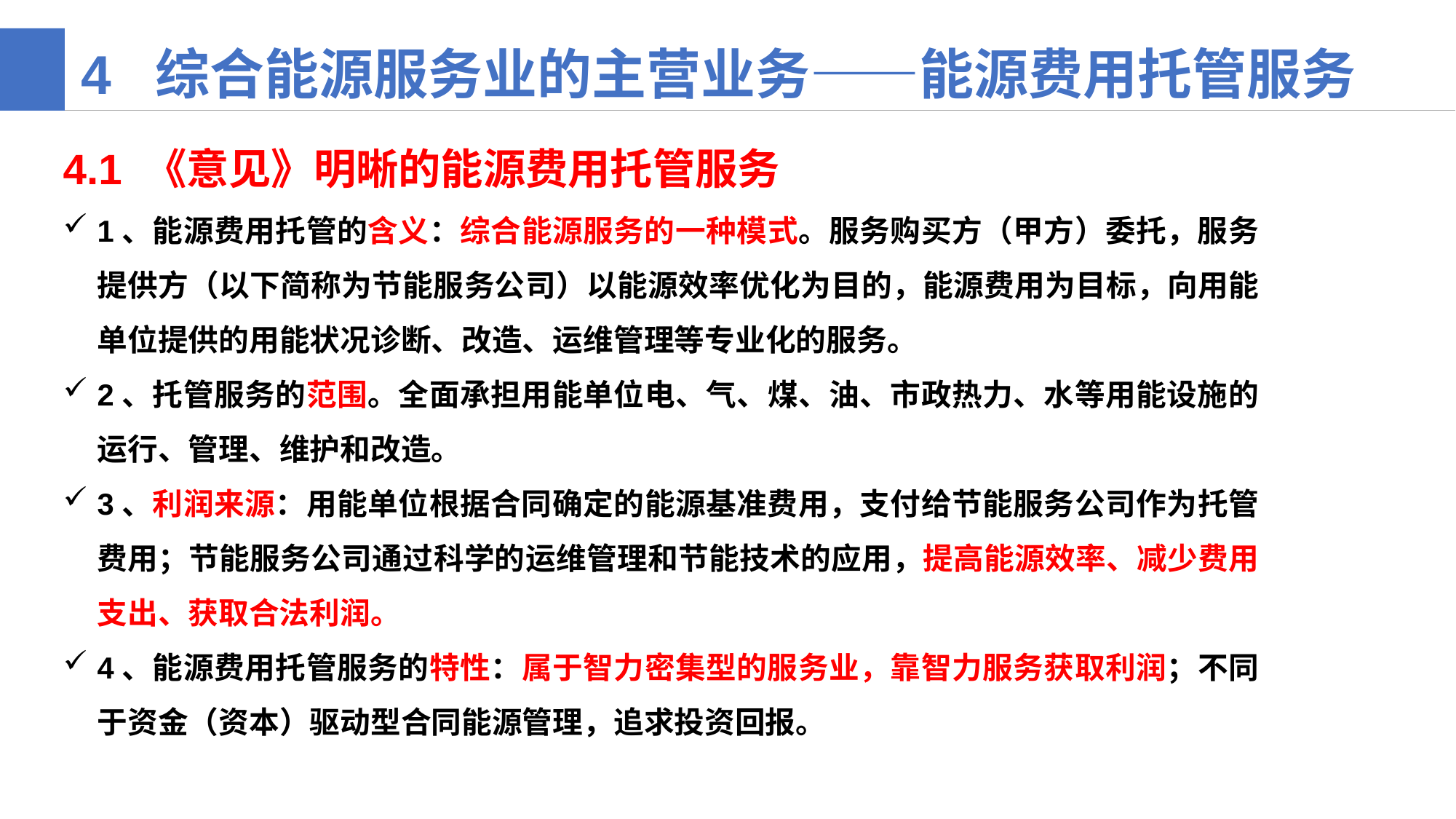

4  综合能源服务业的主营业务——能源费用托管服务
4.1 《意见》明晰的能源费用托管服务
1、能源费用托管的含义：综合能源服务的一种模式。服务购买方（甲方）委托，服务提供方（以下简称为节能服务公司）以能源效率优化为目的，能源费用为目标，向用能单位提供的用能状况诊断、改造、运维管理等专业化的服务。
2、托管服务的范围。全面承担用能单位电、气、煤、油、市政热力、水等用能设施的运行、管理、维护和改造。
3、利润来源：用能单位根据合同确定的能源基准费用，支付给节能服务公司作为托管费用；节能服务公司通过科学的运维管理和节能技术的应用，提高能源效率、减少费用支出、获取合法利润。
4、能源费用托管服务的特性：属于智力密集型的服务业，靠智力服务获取利润；不同于资金（资本）驱动型合同能源管理，追求投资回报。